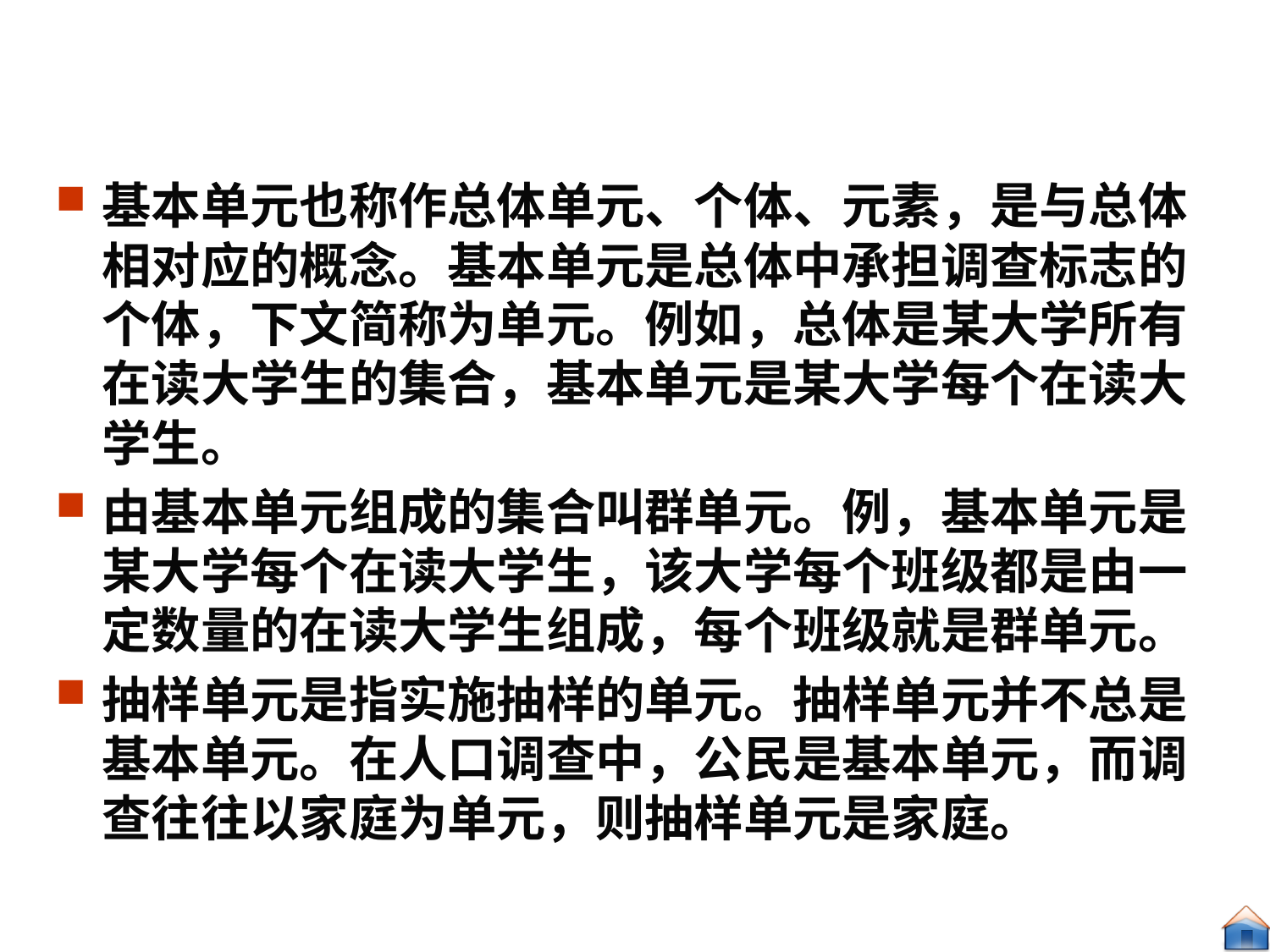

#
基本单元也称作总体单元、个体、元素，是与总体相对应的概念。基本单元是总体中承担调查标志的个体，下文简称为单元。例如，总体是某大学所有在读大学生的集合，基本单元是某大学每个在读大学生。
由基本单元组成的集合叫群单元。例，基本单元是某大学每个在读大学生，该大学每个班级都是由一定数量的在读大学生组成，每个班级就是群单元。
抽样单元是指实施抽样的单元。抽样单元并不总是基本单元。在人口调查中，公民是基本单元，而调查往往以家庭为单元，则抽样单元是家庭。